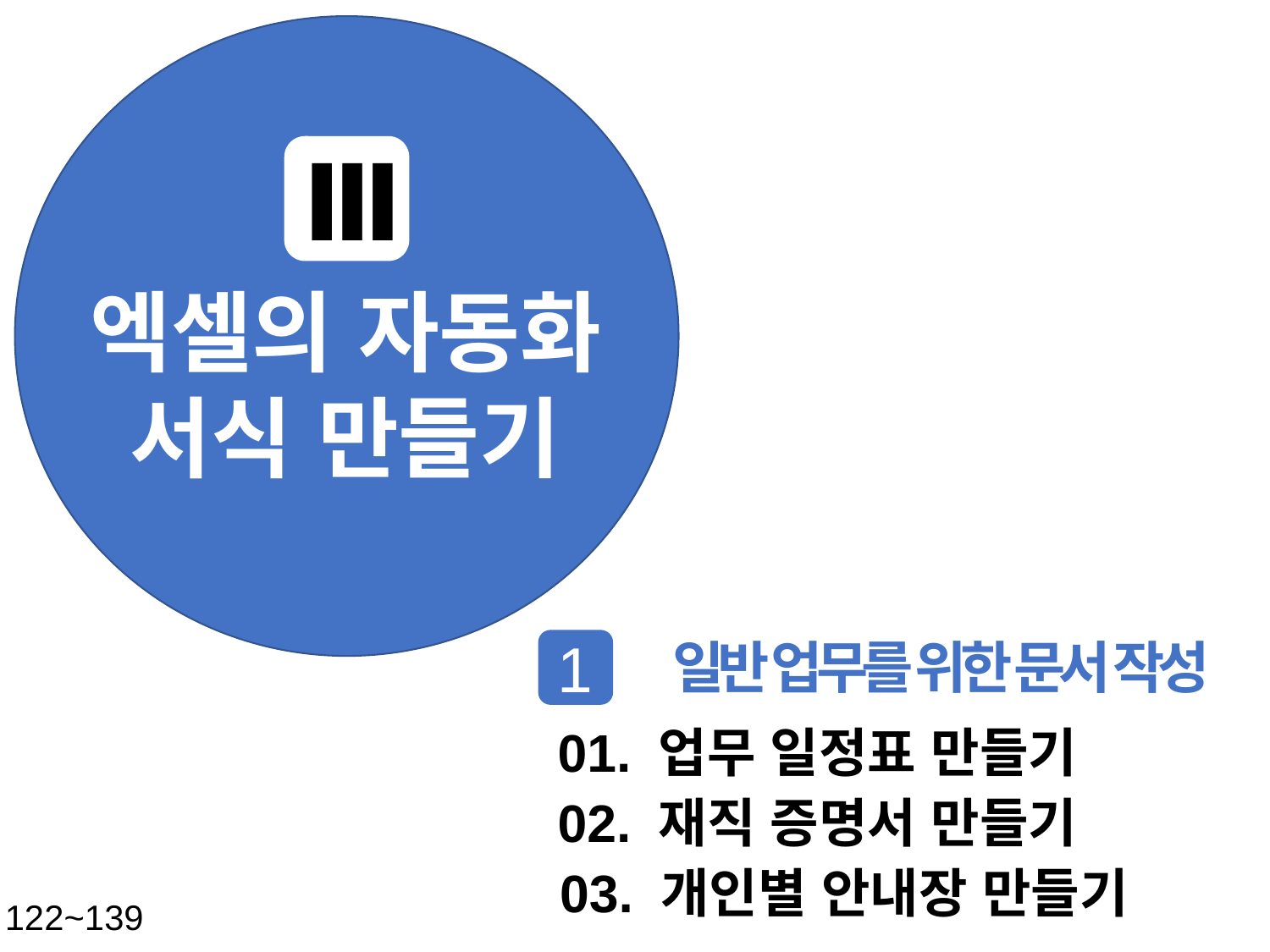

Ⅲ
엑셀의 자동화 서식 만들기
일반 업무를 위한 문서 작성
1
01. 업무 일정표 만들기
02. 재직 증명서 만들기
03. 개인별 안내장 만들기
P. 122~139